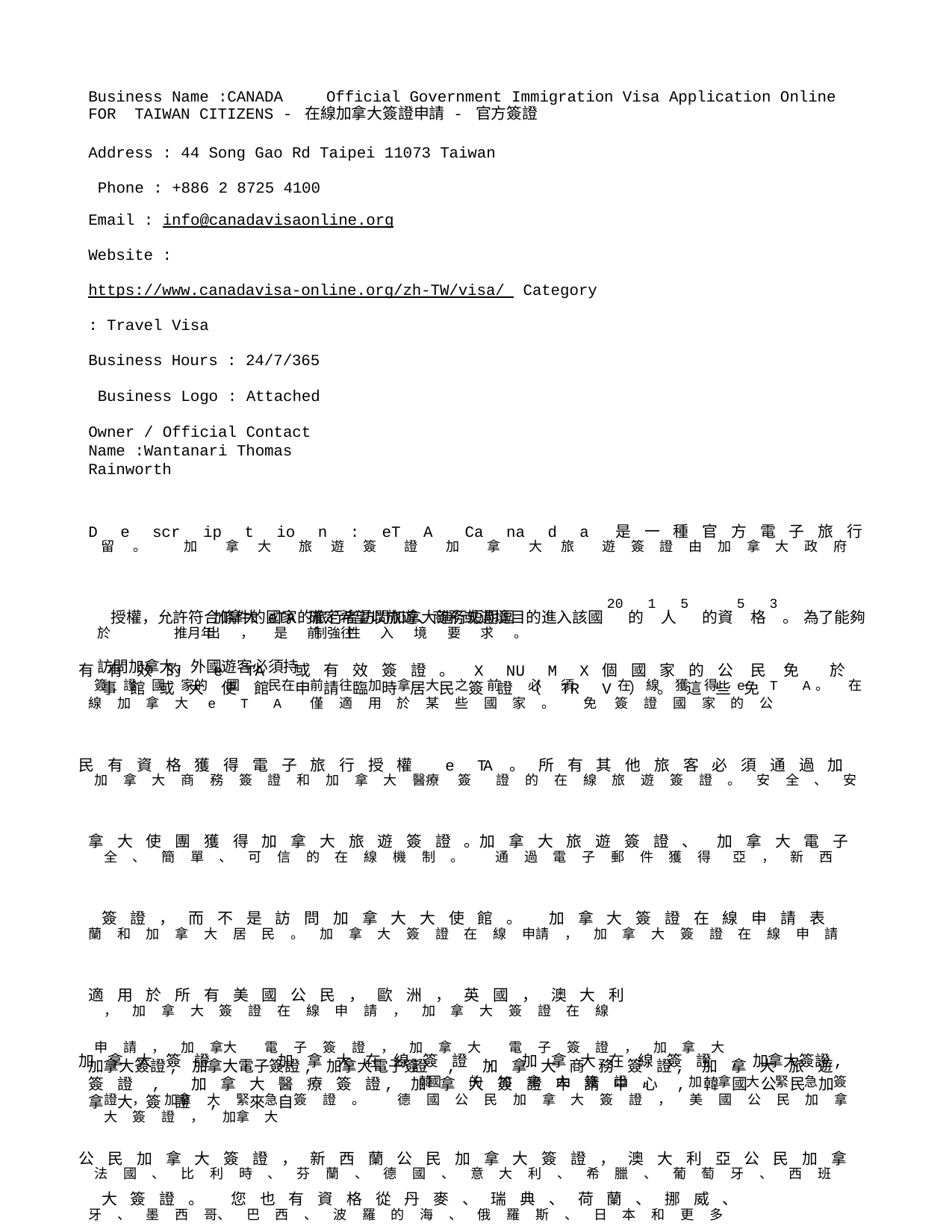

Business Name :CANADA	Official Government Immigration Visa Application Online	FOR  TAIWAN CITIZENS - 在線加拿大簽證申請 - 官方簽證
Address : 44 Song Gao Rd Taipei 11073 Taiwan  Phone : +886 2 8725 4100
Email : info@canadavisaonline.org
Website : https://www.canadavisa-online.org/zh-TW/visa/  Category : Travel Visa
Business Hours : 24/7/365  Business Logo : Attached

Owner / Official Contact Name :Wantanari Thomas Rainworth
D留e。scr加ip拿t大io旅n遊:簽eT證A 加Ca拿na大d旅a 遊是簽一證種由官加方拿電大子政旅府行於授權，允許符合條件的國家的旅行者訪問加拿大進行短期逗。求要境入性制強往前是，出推月年 加拿大 eTA 確定希望以旅遊、商務或過境目的進入該國20的1人5 的資5格3。 為了能夠訪問加拿大，外國遊客必須持
有簽有證效國的家的e國TA民在或前有往效加簽拿證大。之X前NU必M須X 個在國線家獲的得公e民T免A。於 在線事加館拿或大大e使T館A 申僅請適臨用時於居某民些簽國證家（。TR免V簽）證。國這家些的免公
民加有拿資大格商獲務得簽電證子和旅加行拿授大權醫療e簽TA證。的所在有線其旅他遊旅簽客證必。須安通全過、加安拿全大、使簡團單獲、得可加信拿的大在旅線遊機簽制證。。加通拿過大電旅子遊郵簽件證獲、得  加亞拿，大新電西子蘭簽和證加，拿而大不居是民訪。問加加拿拿大大簽大證使在館線。申請加，拿加大拿簽大證簽在證線在申線請申表請適，用加於拿所大有簽美證國在公線民申，請歐，洲加，拿英大國簽，證澳在大線利
加申拿請大，簽加證拿大, 電加子拿簽大證在，線加簽拿證大, 電加子拿簽大證在，線加簽拿證大, 加拿大簽證, 加拿大簽證, 加拿大電子簽證, 加拿大電子簽韓 證國, 的加加拿拿大大商簽務證簽。證,加加拿拿大大緊旅急遊簽簽證證，,加拿加大拿緊大急醫簽療證簽。證,德加國拿公大民簽加證拿申大請簽中證心，,美韓國國公公民民加加拿拿大大簽簽證證，,加拿來大自
公法民國加、拿比大利簽時證、，芬新蘭西、蘭德公國民、加意拿大大利簽、證希，臘澳、大葡利萄亞牙公、民西加班拿牙大、簽墨證西。哥、您巴也西有、資波格羅從的丹海麥、、俄瑞羅典斯、、荷日蘭本、和挪更威多、
國家獲得加拿大在線簽證。 The eTA Canada is an official electronic travel authorization  that allows travelers of eligible countries to visit Canada for short-term stays.  canada tourist eta The Canadian eTA was launched on August 2015 by the Government  of Canada and it is a mandatory entry requirement to travel to Canada. The Canadian  eTA determines the eligibility of people who wish to enter the country for tourism,  business, or transit purposes. To be able to visit Canada, foreign visitors must  have either a valid eTA or a valid visa. Citizens of 53 countries are exempt from  applying for a Temporary Resident Visa (TRV) at a consulate or embassy. Nationals  of these visa-exempt countries are required to obtain the eTA online before  traveling to Canada. The online Canadian eTA is only available to certain  nationalities. A citizen of a visa-exempt country is eligible for the electronic  travel authorization, eTA. All other travelers must get a Canada travel visa  through a Canadian Mission.The online tourist visa for Canada tourist visa, Canada  business visa and Canada medical visa. secure, safe, simple and trusted online  mechanism. get Canada evisa by email instead of visiting Canada embassy. Canada  visa online application form is available for all usa citizens, european, uk,  australia, new zealand and canadian residents.Canada visa online application,  Canada visa online application, Canada visa application online, Canada visa  application online, evisa Canada, Canada evisa, Canada business visa, Canada  medical visa, Canada tourist visa, Canada visa, Canada visa, Canada visa online,  Canada visa online, visa to Canada, visa for Canada, Canada evisa, evisa Canada,  Canada business visa, Canada tourist visa, Canada medical visa, Canada visa  application centre, Canada visa for korean citizens, Canada visa from korea. urgent  Canada visa, Canada visa emergency. Canada visa for german citizens, Canada visa  for us citizens, Canada visa for canada citizens, Canada visa for new zealand